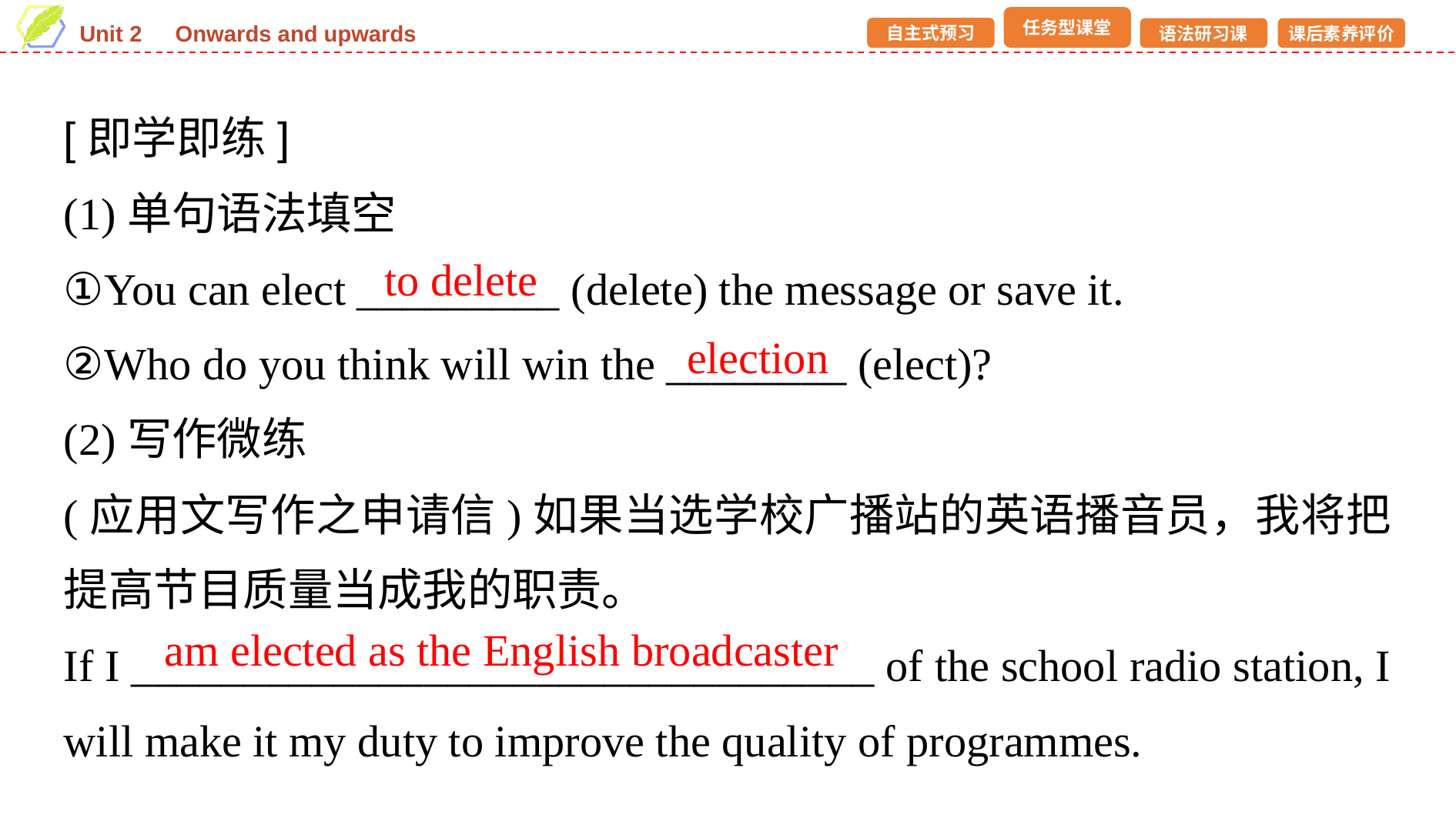

[即学即练]
(1)单句语法填空
①You can elect _________ (delete) the message or save it.
②Who do you think will win the ________ (elect)?
(2)写作微练
(应用文写作之申请信)如果当选学校广播站的英语播音员，我将把提高节目质量当成我的职责。
If I _________________________________ of the school radio station, I will make it my duty to improve the quality of programmes.
to delete
election
am elected as the English broadcaster